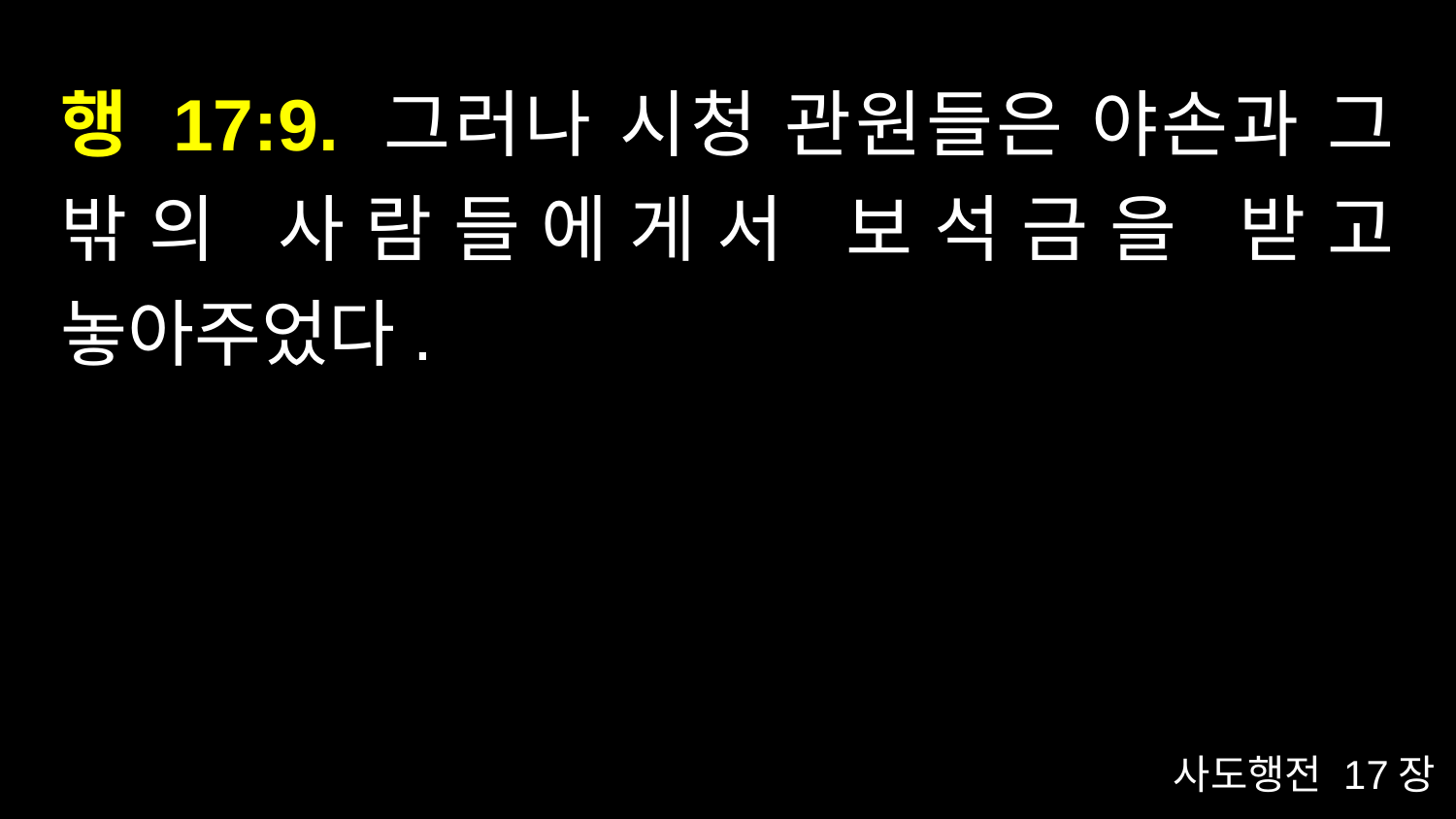

# 행 17:9. 그러나 시청 관원들은 야손과 그 밖의 사람들에게서 보석금을 받고 놓아주었다.
사도행전 17장